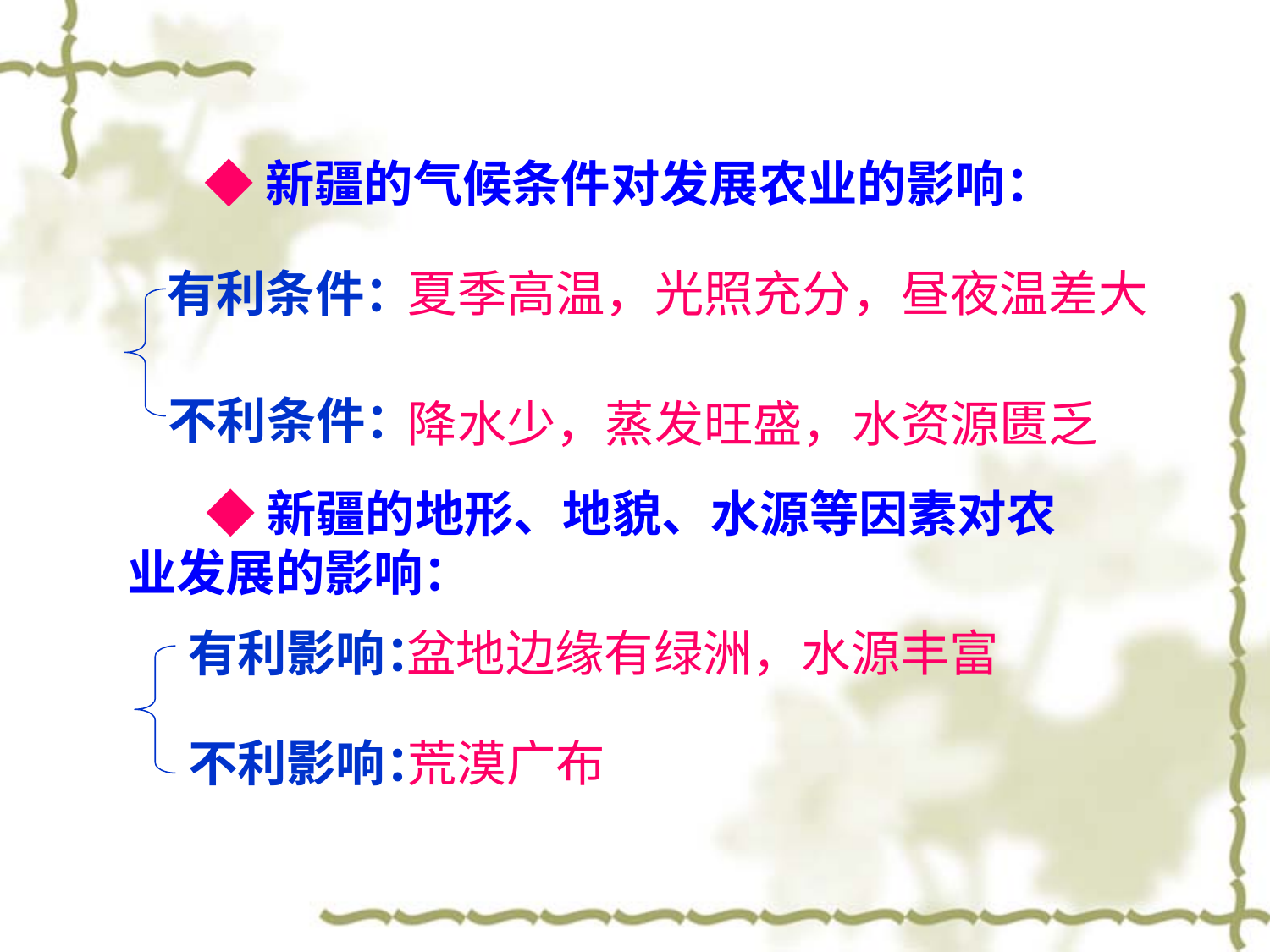

◆新疆的气候条件对发展农业的影响：
有利条件：
夏季高温，光照充分，昼夜温差大

不利条件：
降水少，蒸发旺盛，水资源匮乏
       ◆新疆的地形、地貌、水源等因素对农业发展的影响：
有利影响：
盆地边缘有绿洲，水源丰富

不利影响：
荒漠广布